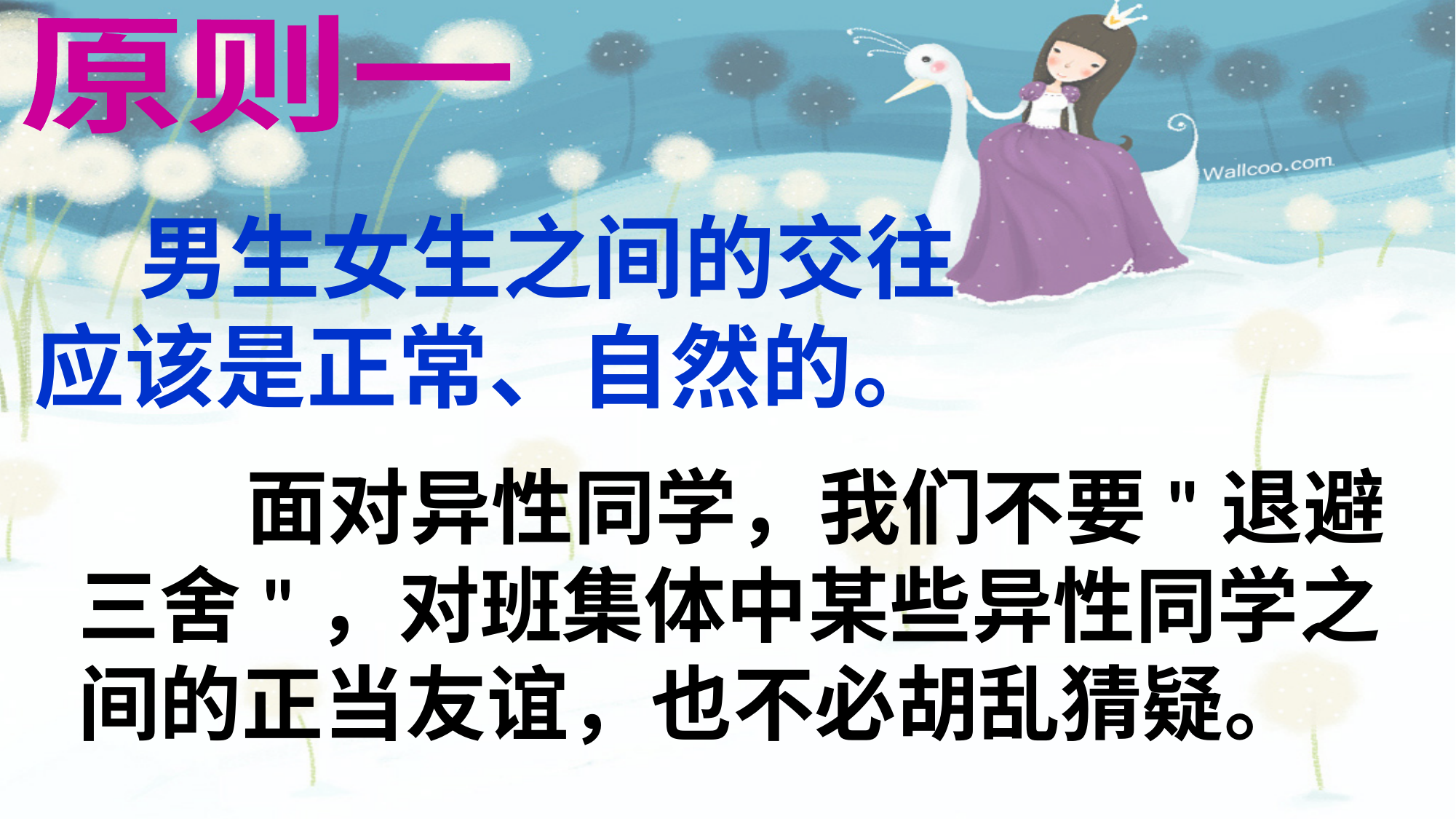

原则一
    男生女生之间的交往应该是正常、自然的。
        面对异性同学，我们不要"退避三舍"，对班集体中某些异性同学之间的正当友谊，也不必胡乱猜疑。